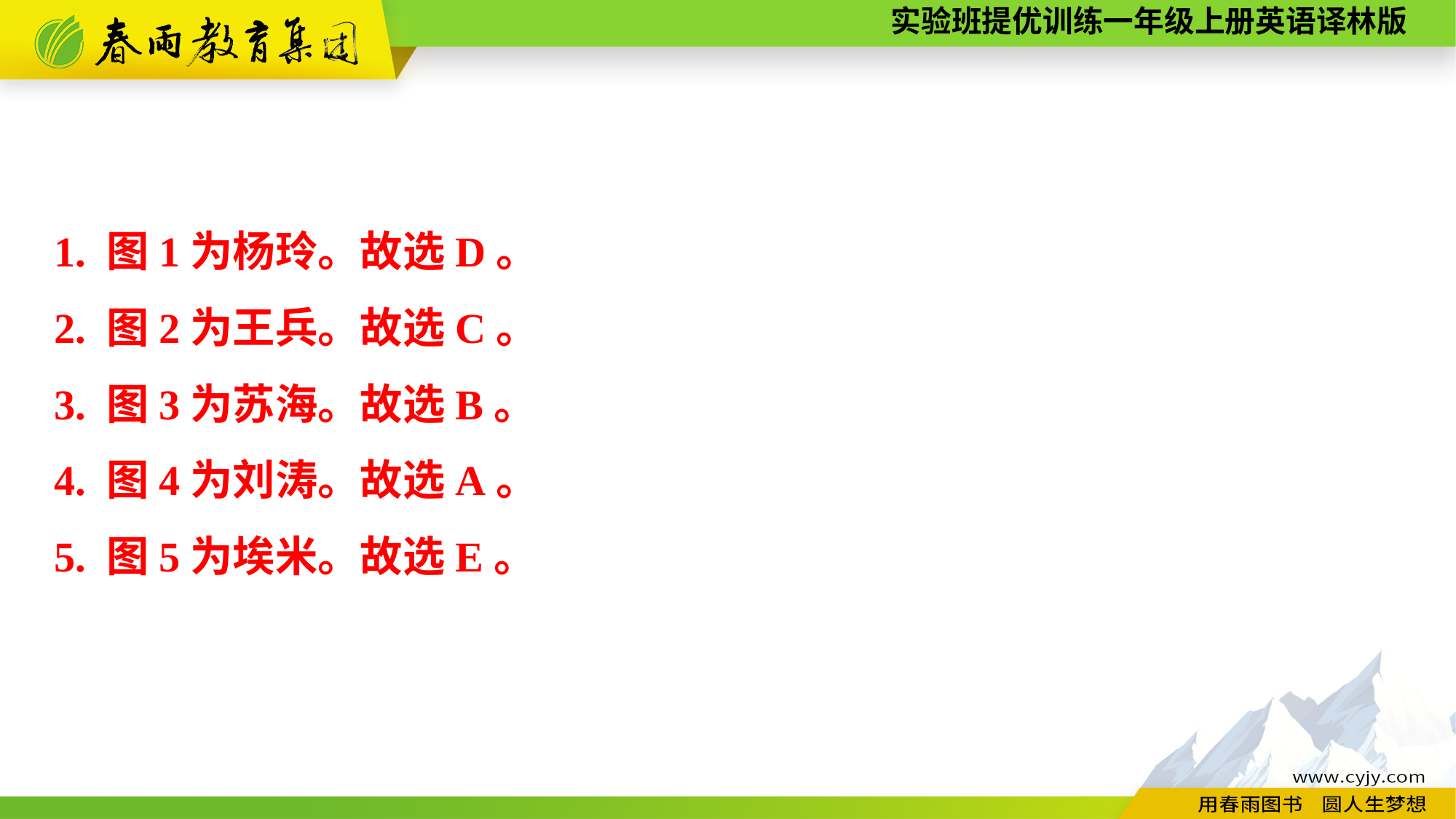

1. 图1为杨玲。故选D。
2. 图2为王兵。故选C。
3. 图3为苏海。故选B。
4. 图4为刘涛。故选A。
5. 图5为埃米。故选E。